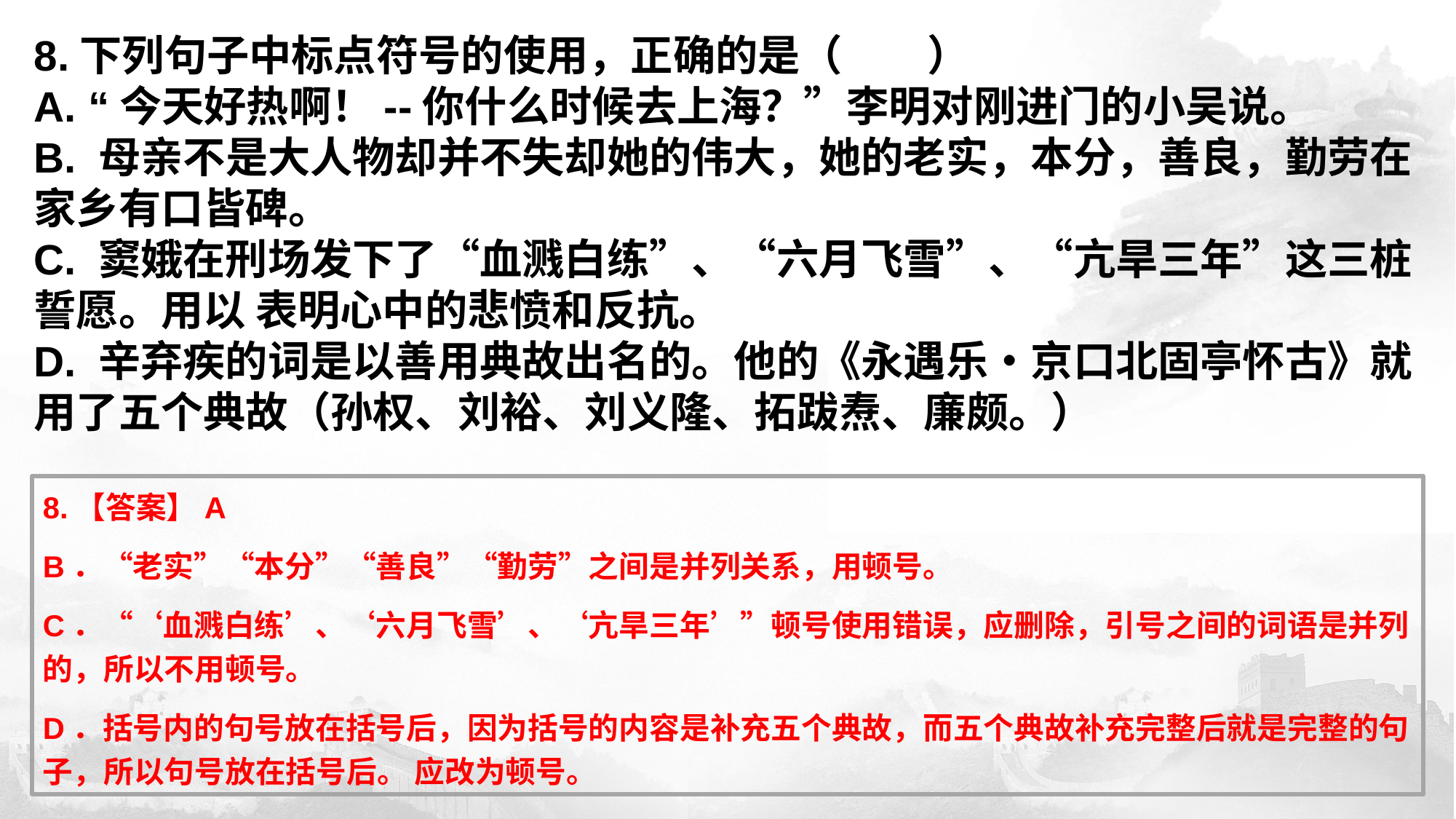

​8.下列句子中标点符号的使用，正确的是（　　）
A. “今天好热啊！--你什么时候去上海？”李明对刚进门的小吴说。
B. 母亲不是大人物却并不失却她的伟大，她的老实，本分，善良，勤劳在家乡有口皆碑。
C. 窦娥在刑场发下了“血溅白练”、“六月飞雪”、“亢旱三年”这三桩誓愿。用以 表明心中的悲愤和反抗。
D. 辛弃疾的词是以善用典故出名的。他的《永遇乐•京口北固亭怀古》就用了五个典故（孙权、刘裕、刘义隆、拓跋焘、廉颇。）
8.【答案】A
B．“老实”“本分”“善良”“勤劳”之间是并列关系，用顿号。
C．“‘血溅白练’、‘六月飞雪’、‘亢旱三年’”顿号使用错误，应删除，引号之间的词语是并列的，所以不用顿号。
D．括号内的句号放在括号后，因为括号的内容是补充五个典故，而五个典故补充完整后就是完整的句子，所以句号放在括号后。 应改为顿号。